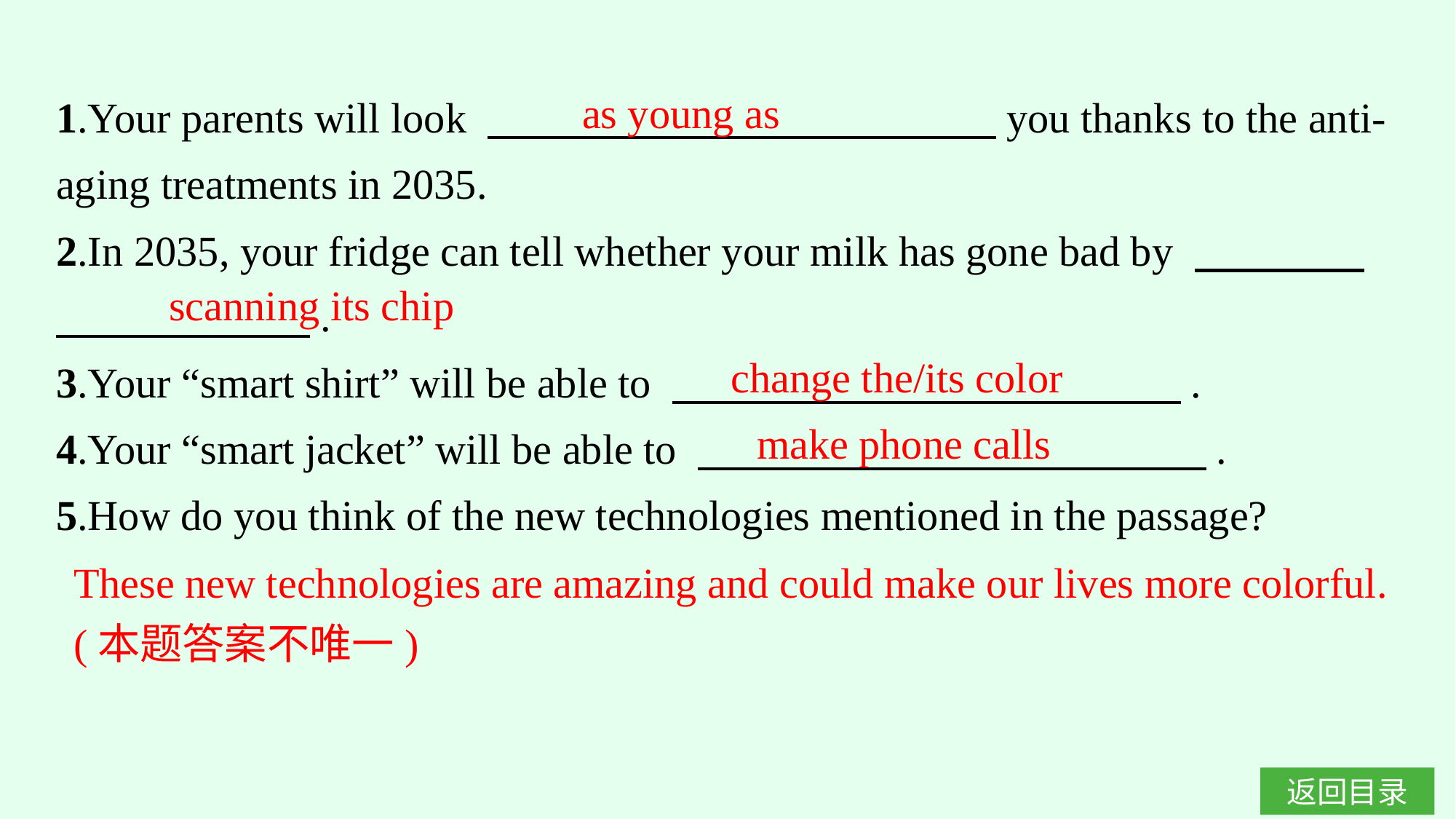

1.Your parents will look 　　　　　　　　　　　　you thanks to the anti-aging treatments in 2035.
2.In 2035, your fridge can tell whether your milk has gone bad by 　　　　　　　　　　.
3.Your “smart shirt” will be able to 　　　　　　　　　　　　.
4.Your “smart jacket” will be able to 　　　　　　　　　　　　.
5.How do you think of the new technologies mentioned in the passage?
as young as
scanning its chip
change the/its color
make phone calls
These new technologies are amazing and could make our lives more colorful.
(本题答案不唯一)